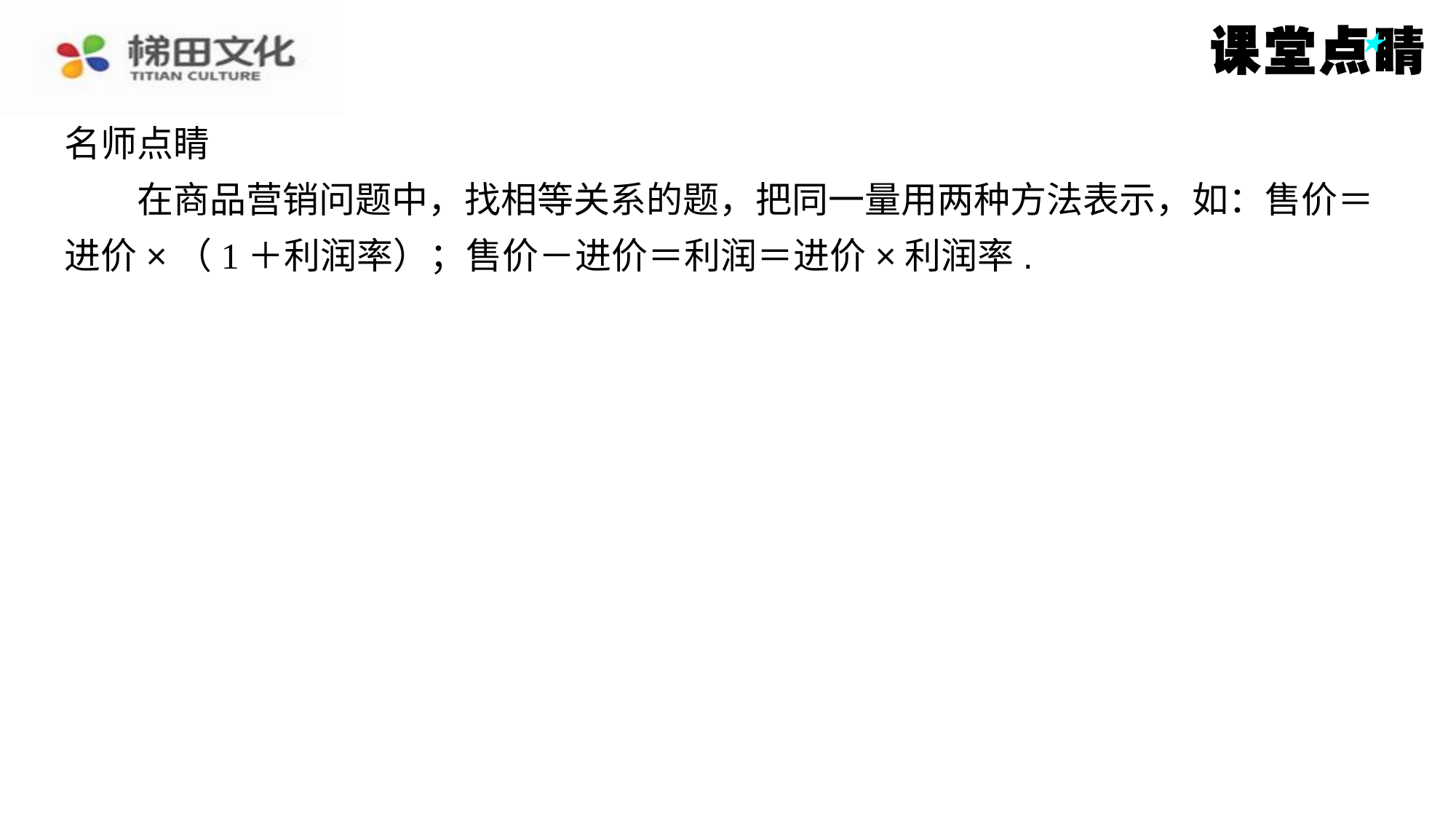

名师点睛
在商品营销问题中，找相等关系的题，把同一量用两种方法表示，如：售价＝
进价×（1＋利润率）；售价－进价＝利润＝进价×利润率.